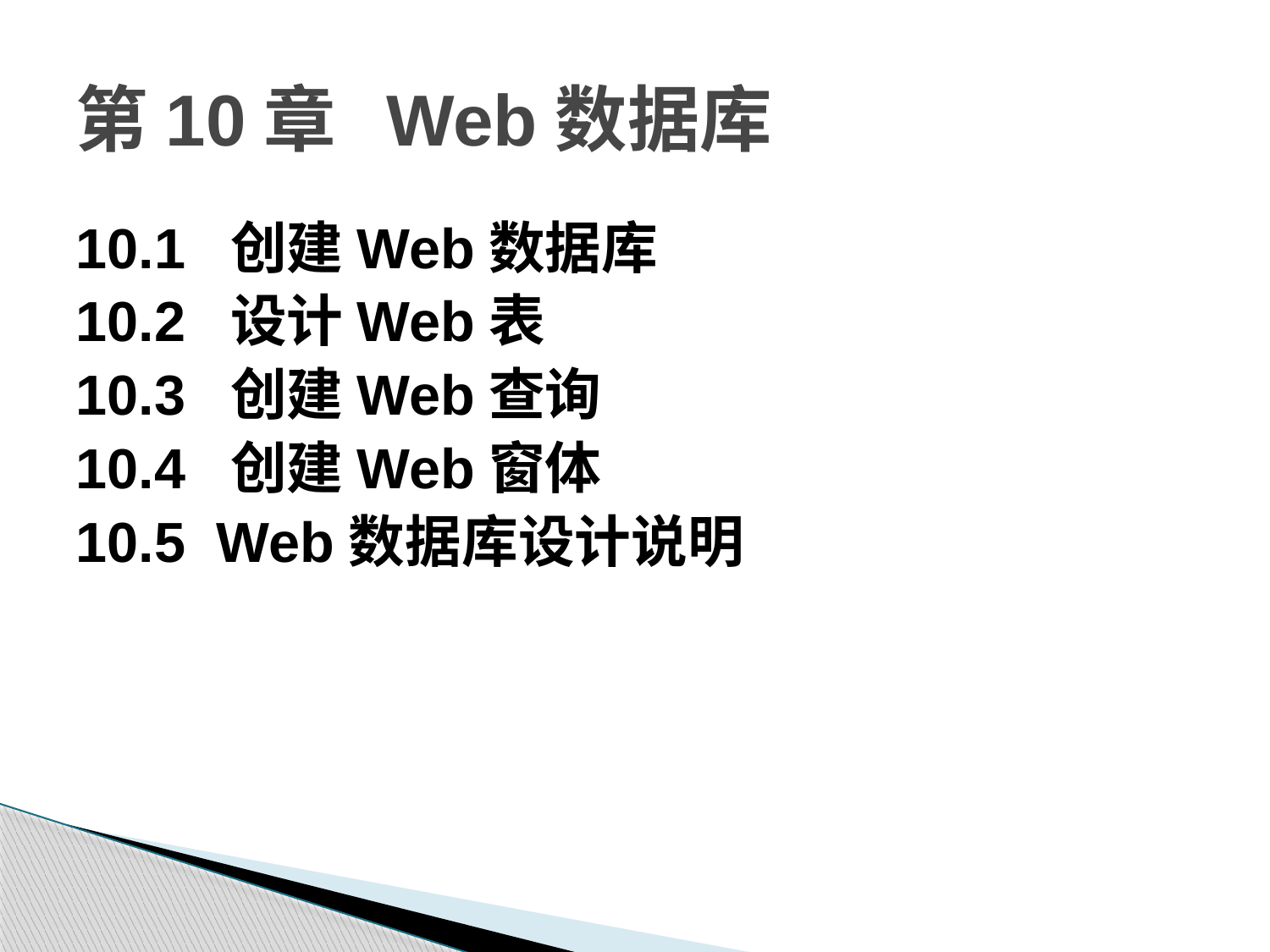

# 第10章  Web数据库
10.1  创建Web数据库
10.2  设计Web表
10.3  创建Web查询
10.4  创建Web窗体
10.5  Web数据库设计说明